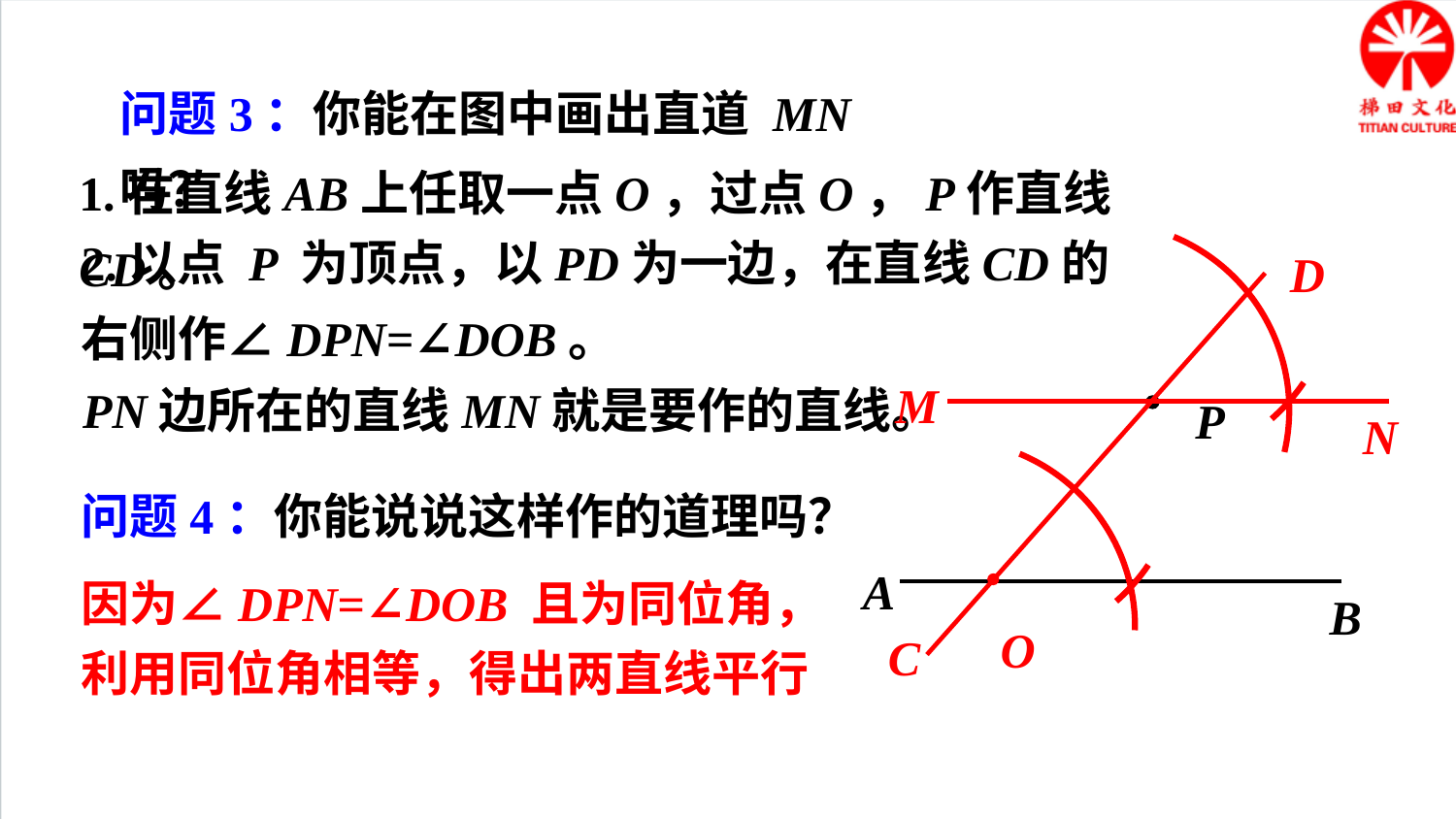

问题3：你能在图中画出直道 MN 吗？

1.在直线AB上任取一点O，过点O，P作直线CD。
2.以点 P 为顶点，以PD为一边，在直线CD的右侧作∠DPN=∠DOB。
D

M
PN边所在的直线MN就是要作的直线。
P
N

问题4：你能说说这样作的道理吗？
A
因为∠DPN=∠DOB 且为同位角，利用同位角相等，得出两直线平行
B

O
C